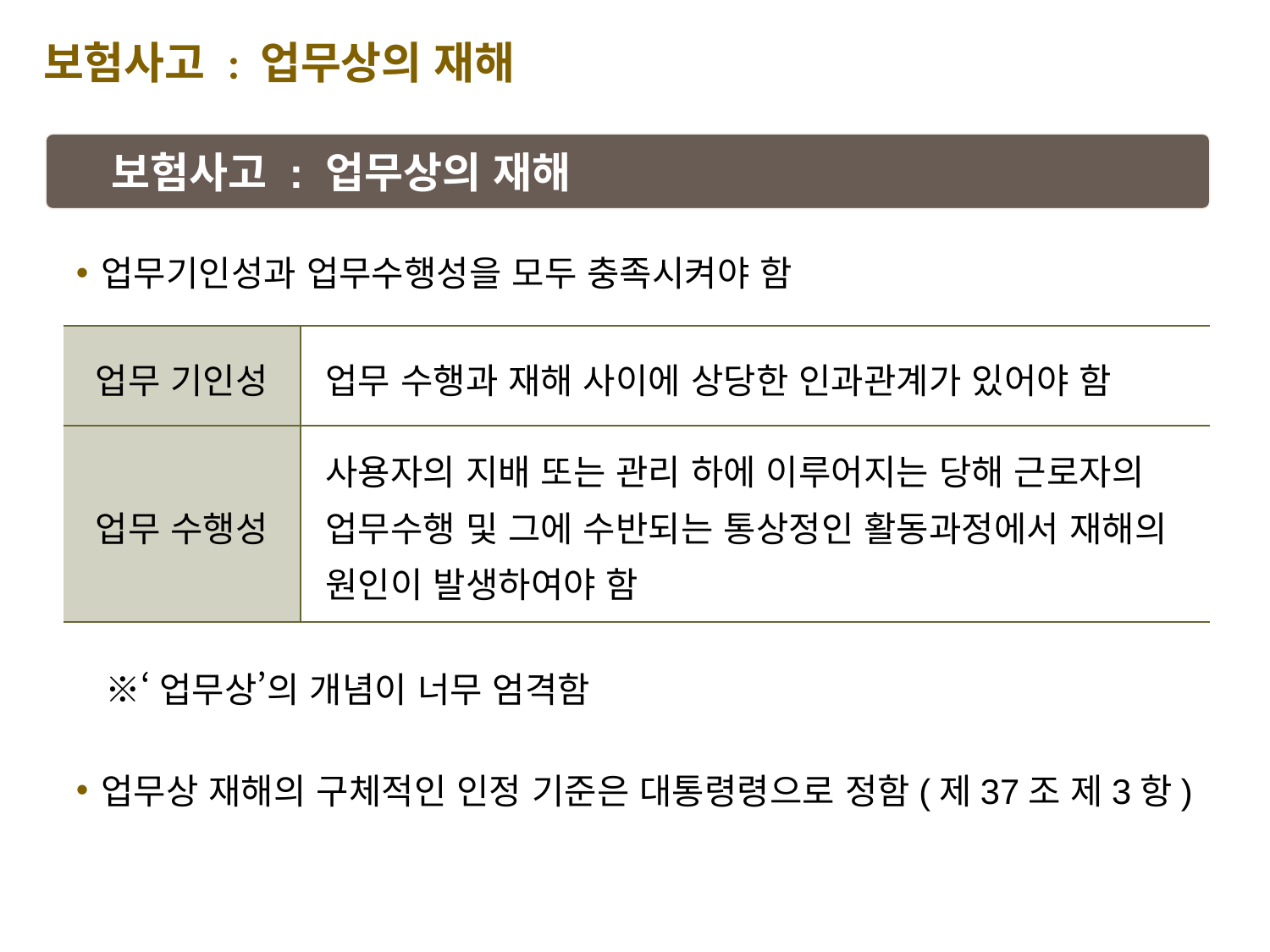

보험사고 : 업무상의 재해

보험사고 : 업무상의 재해
업무기인성과 업무수행성을 모두 충족시켜야 함

   ※‘업무상’의 개념이 너무 엄격함

업무상 재해의 구체적인 인정 기준은 대통령령으로 정함(제37조 제3항)
| 업무 기인성 | 업무 수행과 재해 사이에 상당한 인과관계가 있어야 함 |
| --- | --- |
| 업무 수행성 | 사용자의 지배 또는 관리 하에 이루어지는 당해 근로자의 업무수행 및 그에 수반되는 통상정인 활동과정에서 재해의 원인이 발생하여야 함 |